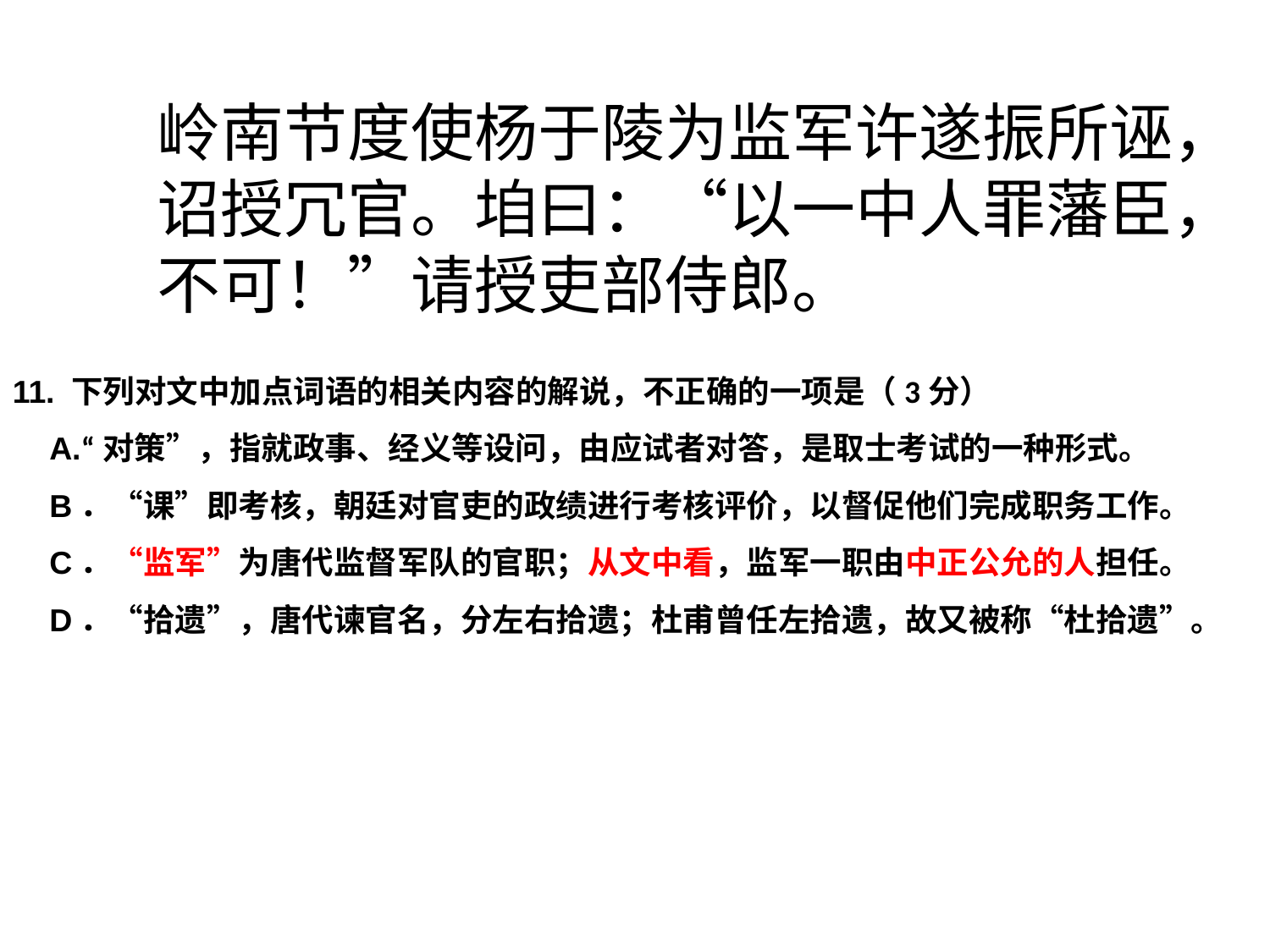

岭南节度使杨于陵为监军许遂振所诬，诏授冗官。垍曰：“以一中人罪藩臣，不可！”请授吏部侍郎。
11. 下列对文中加点词语的相关内容的解说，不正确的一项是（3分）
A.“对策”，指就政事、经义等设问，由应试者对答，是取士考试的一种形式。
B．“课”即考核，朝廷对官吏的政绩进行考核评价，以督促他们完成职务工作。
C．“监军”为唐代监督军队的官职；从文中看，监军一职由中正公允的人担任。
D．“拾遗”，唐代谏官名，分左右拾遗；杜甫曾任左拾遗，故又被称“杜拾遗”。